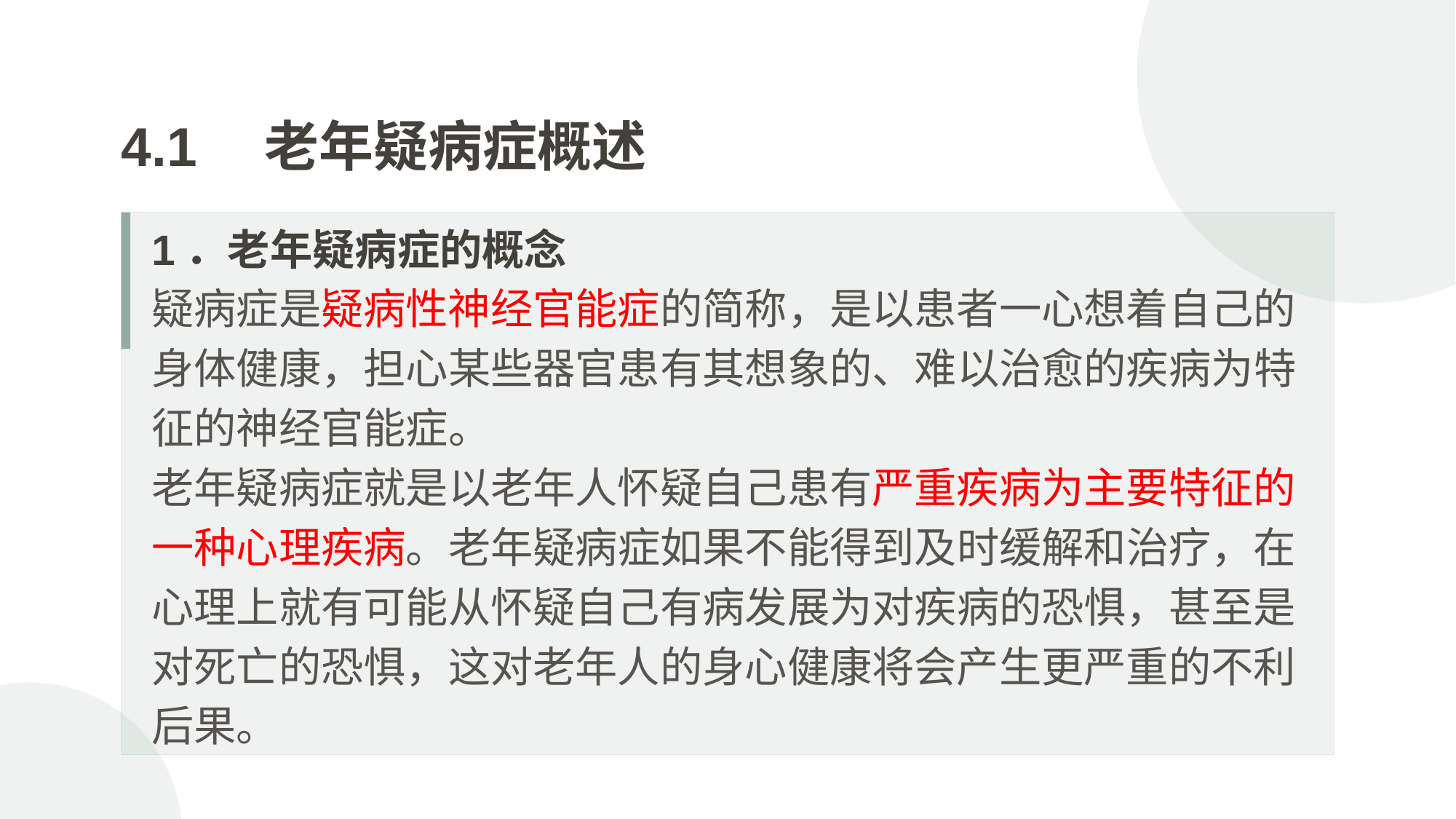

4.1　老年疑病症概述

1．老年疑病症的概念
疑病症是疑病性神经官能症的简称，是以患者一心想着自己的身体健康，担心某些器官患有其想象的、难以治愈的疾病为特征的神经官能症。
老年疑病症就是以老年人怀疑自己患有严重疾病为主要特征的一种心理疾病。老年疑病症如果不能得到及时缓解和治疗，在心理上就有可能从怀疑自己有病发展为对疾病的恐惧，甚至是对死亡的恐惧，这对老年人的身心健康将会产生更严重的不利后果。